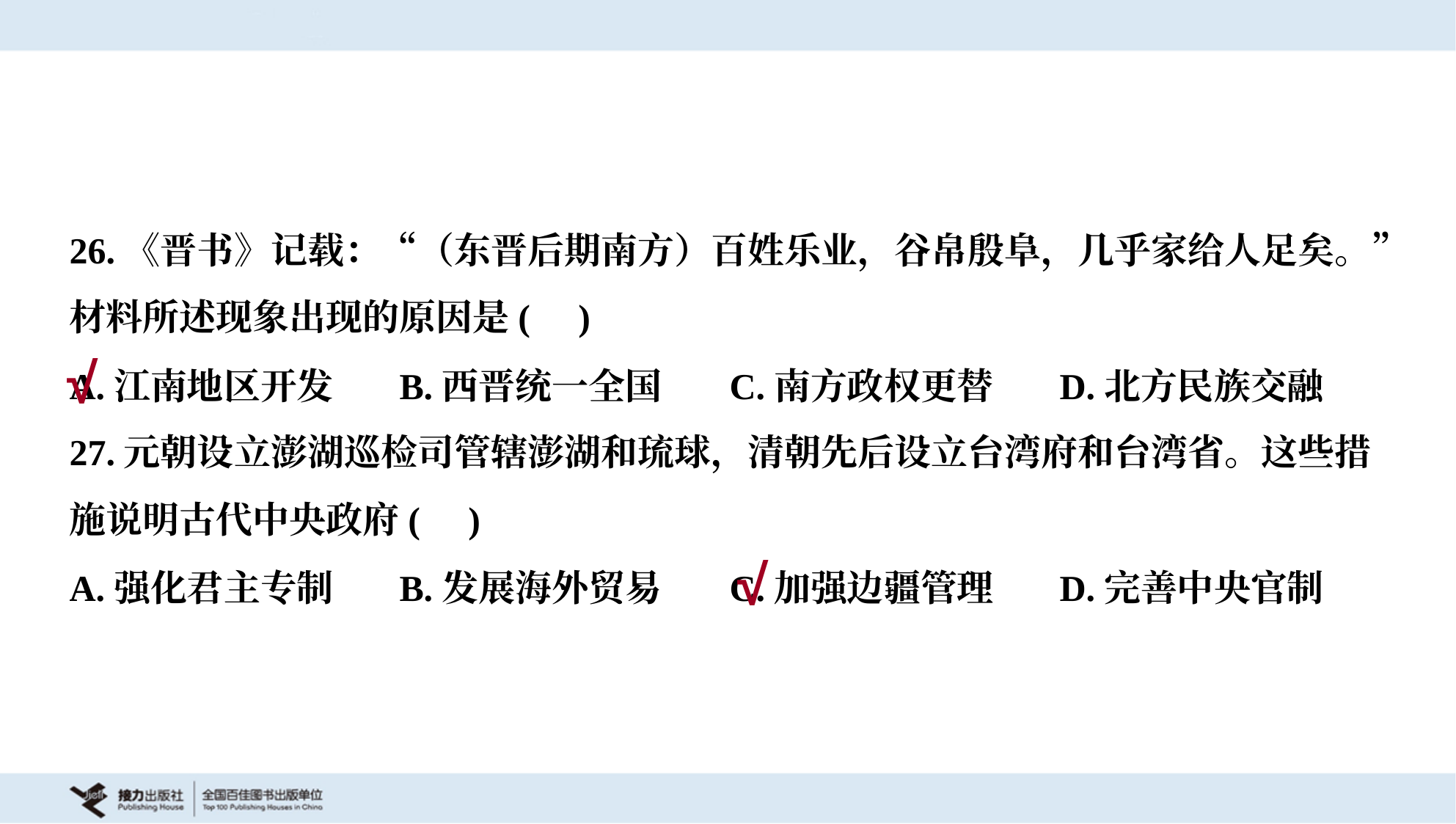

26.《晋书》记载：“（东晋后期南方）百姓乐业，谷帛殷阜，几乎家给人足矣。”
材料所述现象出现的原因是(     )
A.江南地区开发	B.西晋统一全国	C.南方政权更替	D.北方民族交融
√
27.元朝设立澎湖巡检司管辖澎湖和琉球，清朝先后设立台湾府和台湾省。这些措
施说明古代中央政府(     )
A.强化君主专制	B.发展海外贸易	C.加强边疆管理	D.完善中央官制
√